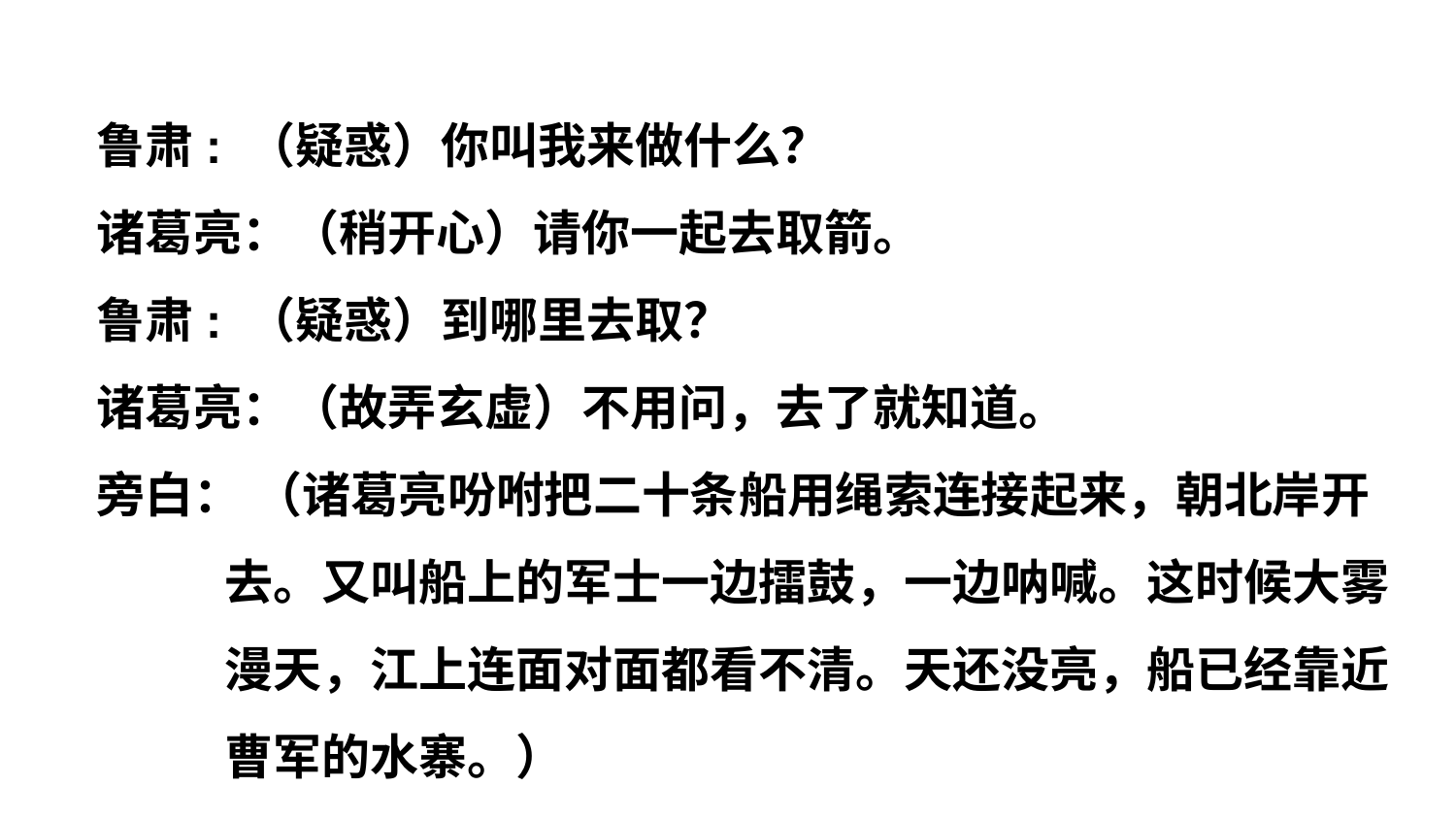

鲁肃: （疑惑）你叫我来做什么？
诸葛亮：（稍开心）请你一起去取箭。
鲁肃: （疑惑）到哪里去取？
诸葛亮：（故弄玄虚）不用问，去了就知道。
旁白： （诸葛亮吩咐把二十条船用绳索连接起来，朝北岸开去。又叫船上的军士一边擂鼓，一边呐喊。这时候大雾漫天，江上连面对面都看不清。天还没亮，船已经靠近曹军的水寨。）